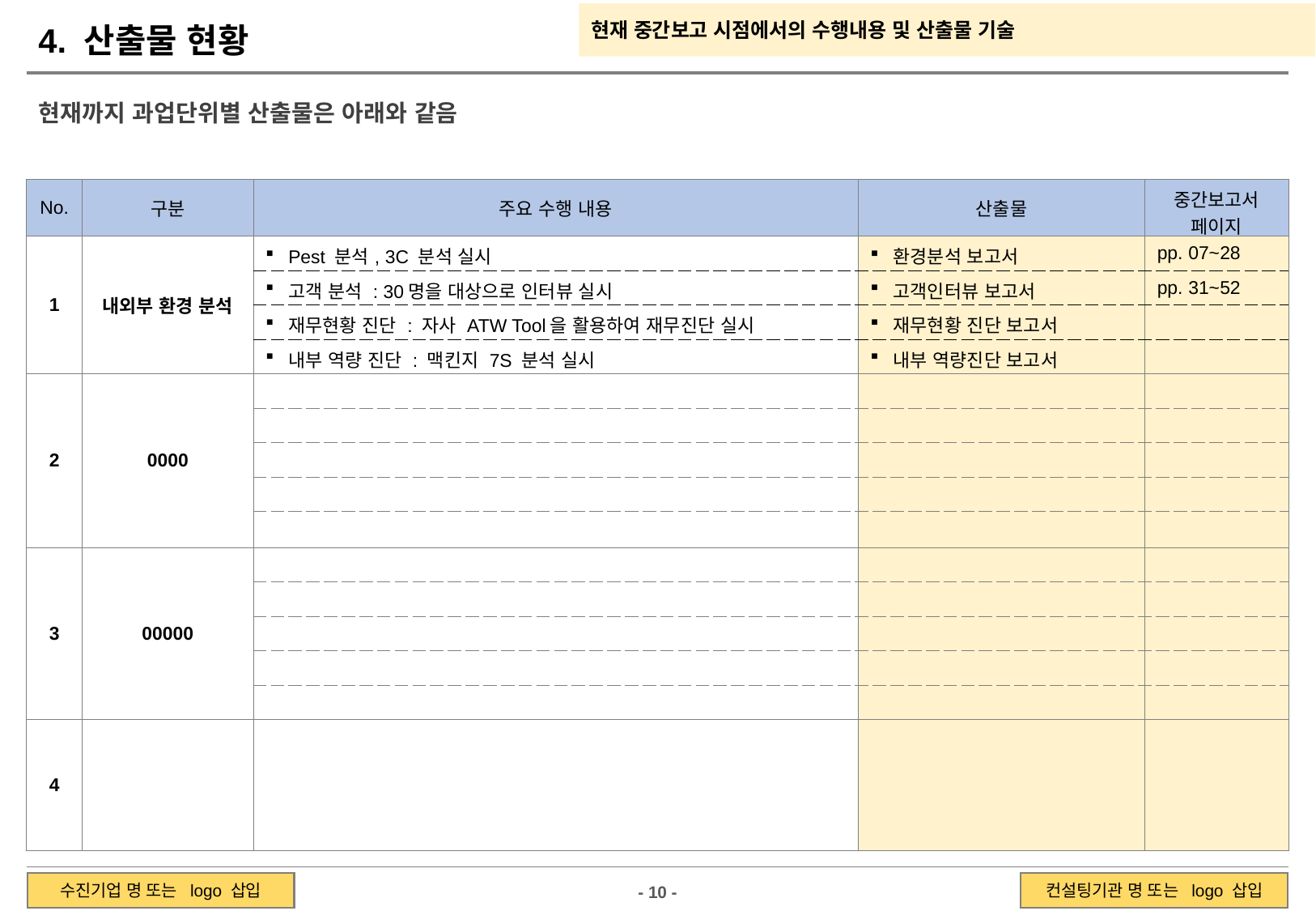

현재 중간보고 시점에서의 수행내용 및 산출물 기술
4. 산출물 현황
현재까지 과업단위별 산출물은 아래와 같음
| No. | 구분 | 주요 수행 내용 | 산출물 | 중간보고서 페이지 |
| --- | --- | --- | --- | --- |
| 1 | 내외부 환경 분석 | Pest 분석, 3C 분석 실시 | 환경분석 보고서 | pp. 07~28 |
|  |  | 고객 분석 : 30명을 대상으로 인터뷰 실시 | 고객인터뷰 보고서 | pp. 31~52 |
|  |  | 재무현황 진단 : 자사 ATW Tool을 활용하여 재무진단 실시 | 재무현황 진단 보고서 |  |
|  |  | 내부 역량 진단 : 맥킨지 7S 분석 실시 | 내부 역량진단 보고서 |  |
| 2 | 0000 |  |  |  |
|  |  |  |  |  |
|  |  |  |  |  |
|  |  |  |  |  |
|  |  |  |  |  |
| 3 | 00000 |  |  |  |
|  |  |  |  |  |
|  |  |  |  |  |
|  |  |  |  |  |
|  |  |  |  |  |
| 4 |  |  |  |  |